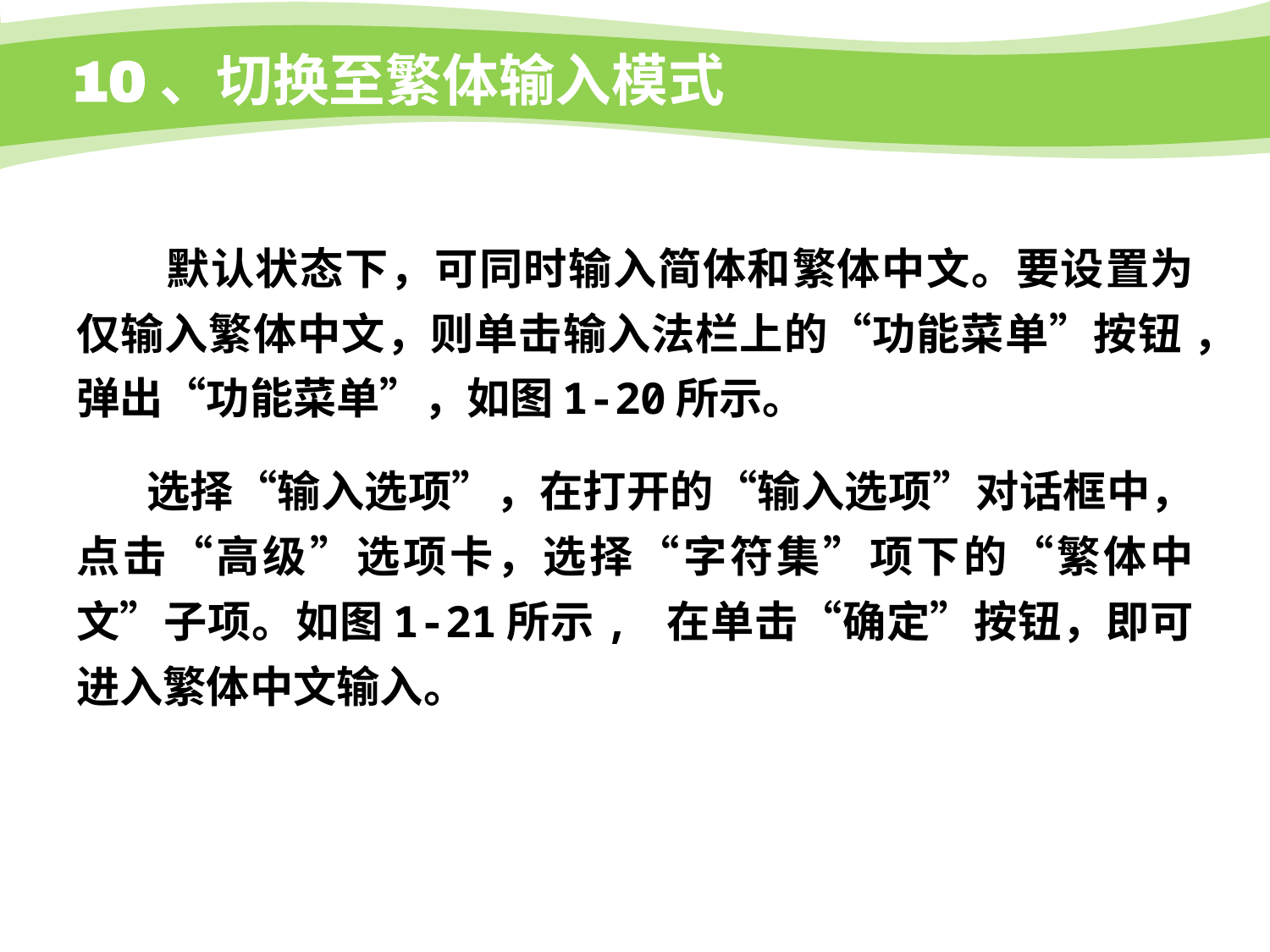

# 10、切换至繁体输入模式
       默认状态下，可同时输入简体和繁体中文。要设置为仅输入繁体中文，则单击输入法栏上的“功能菜单”按钮 ，弹出“功能菜单”，如图1-20所示。
      选择“输入选项”，在打开的“输入选项”对话框中，点击“高级”选项卡，选择“字符集”项下的“繁体中文”子项。如图1-21所示, 在单击“确定”按钮，即可进入繁体中文输入。